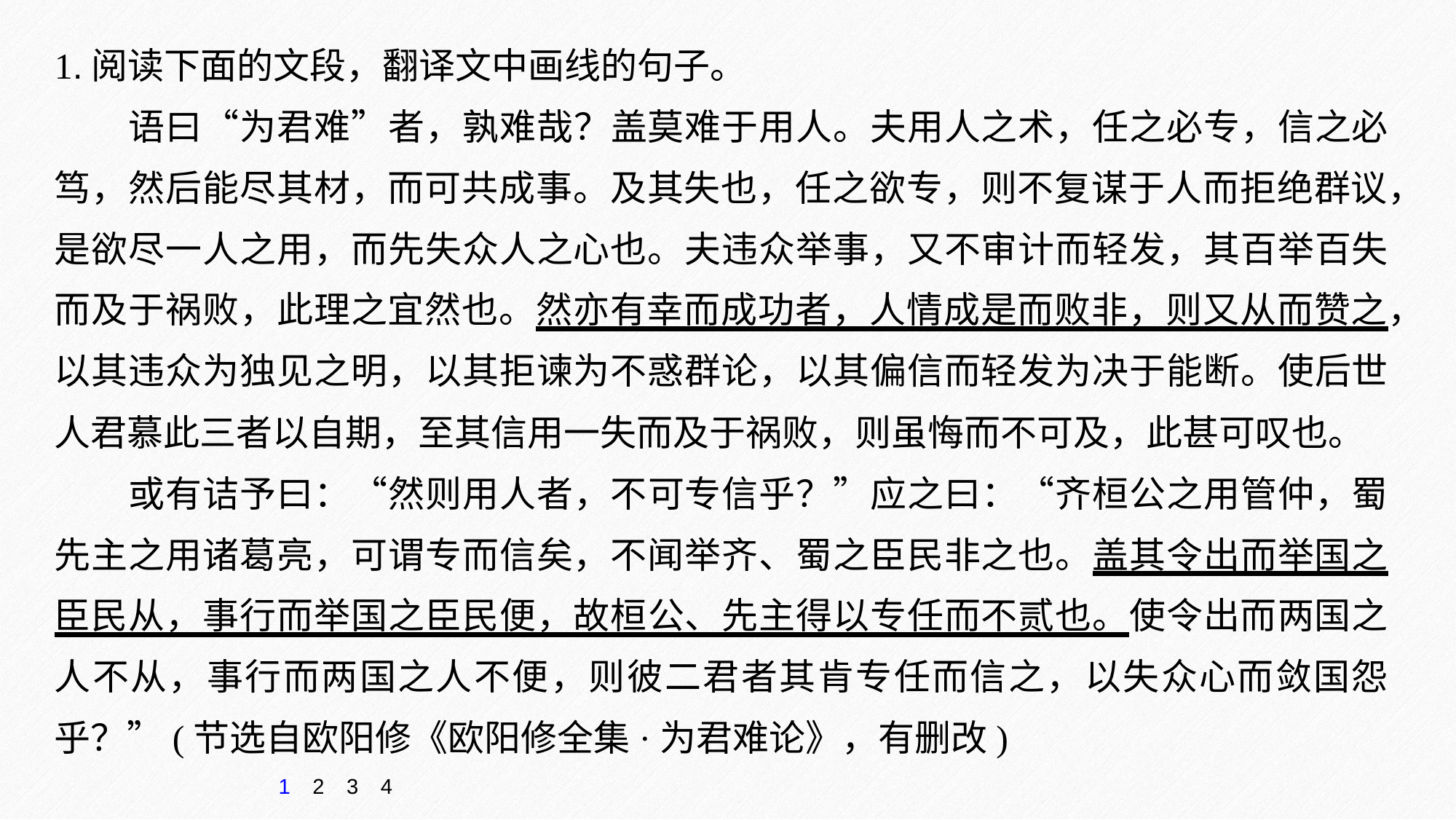

1.阅读下面的文段，翻译文中画线的句子。
语曰“为君难”者，孰难哉？盖莫难于用人。夫用人之术，任之必专，信之必笃，然后能尽其材，而可共成事。及其失也，任之欲专，则不复谋于人而拒绝群议，是欲尽一人之用，而先失众人之心也。夫违众举事，又不审计而轻发，其百举百失而及于祸败，此理之宜然也。然亦有幸而成功者，人情成是而败非，则又从而赞之，以其违众为独见之明，以其拒谏为不惑群论，以其偏信而轻发为决于能断。使后世人君慕此三者以自期，至其信用一失而及于祸败，则虽悔而不可及，此甚可叹也。
或有诘予曰：“然则用人者，不可专信乎？”应之曰：“齐桓公之用管仲，蜀先主之用诸葛亮，可谓专而信矣，不闻举齐、蜀之臣民非之也。盖其令出而举国之臣民从，事行而举国之臣民便，故桓公、先主得以专任而不贰也。使令出而两国之人不从，事行而两国之人不便，则彼二君者其肯专任而信之，以失众心而敛国怨乎？”(节选自欧阳修《欧阳修全集·为君难论》，有删改)
1
2
3
4